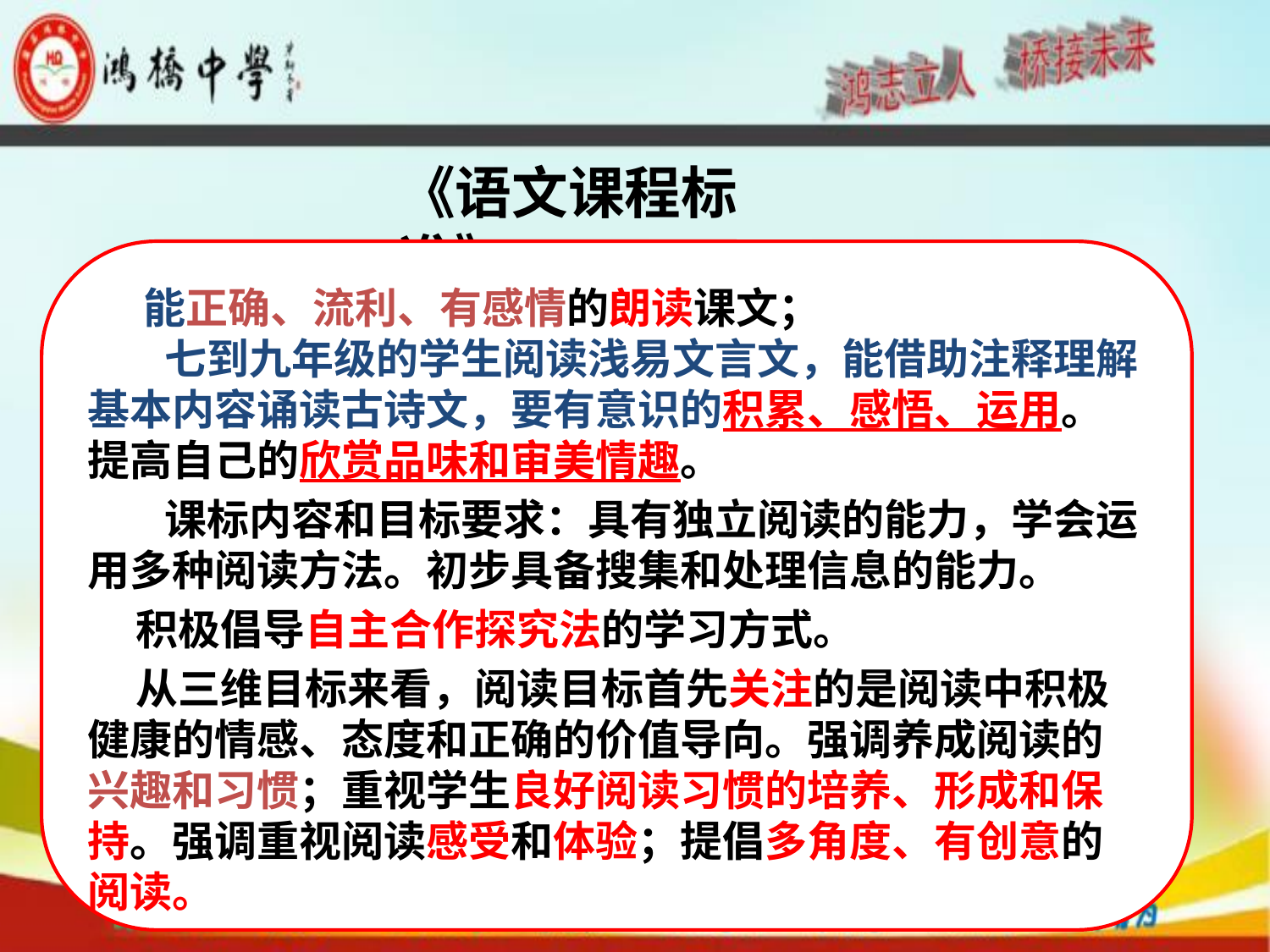

《语文课程标准》
      能正确、流利、有感情的朗读课文；
       七到九年级的学生阅读浅易文言文，能借助注释理解基本内容诵读古诗文，要有意识的积累、感悟、运用。提高自己的欣赏品味和审美情趣。
       课标内容和目标要求：具有独立阅读的能力，学会运用多种阅读方法。初步具备搜集和处理信息的能力。
    积极倡导自主合作探究法的学习方式。
    从三维目标来看，阅读目标首先关注的是阅读中积极健康的情感、态度和正确的价值导向。强调养成阅读的兴趣和习惯；重视学生良好阅读习惯的培养、形成和保持。强调重视阅读感受和体验；提倡多角度、有创意的阅读。